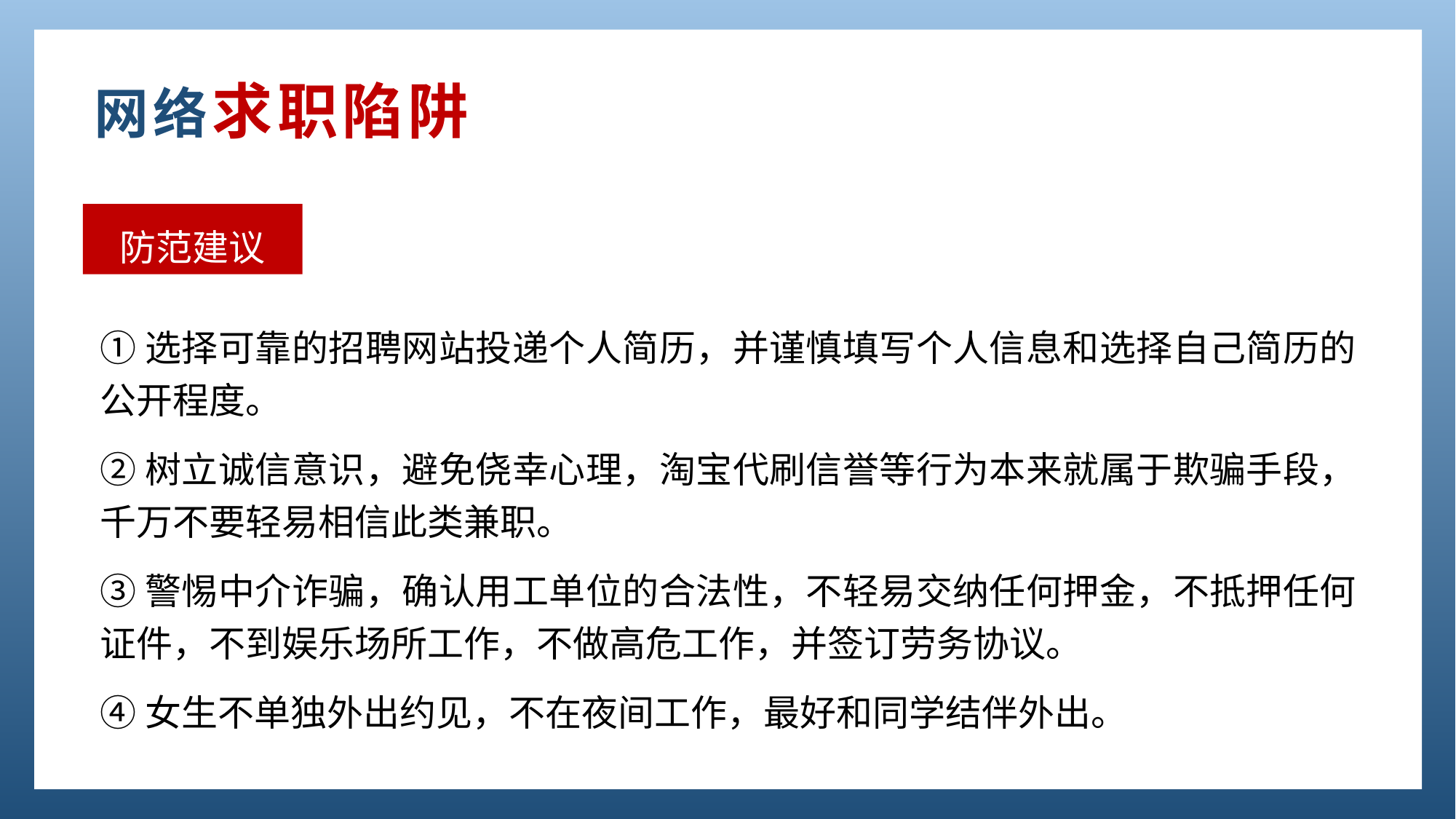

网络求职陷阱

防范建议
①选择可靠的招聘网站投递个人简历，并谨慎填写个人信息和选择自己简历的公开程度。
②树立诚信意识，避免侥幸心理，淘宝代刷信誉等行为本来就属于欺骗手段，千万不要轻易相信此类兼职。
③警惕中介诈骗，确认用工单位的合法性，不轻易交纳任何押金，不抵押任何证件，不到娱乐场所工作，不做高危工作，并签订劳务协议。
④女生不单独外出约见，不在夜间工作，最好和同学结伴外出。